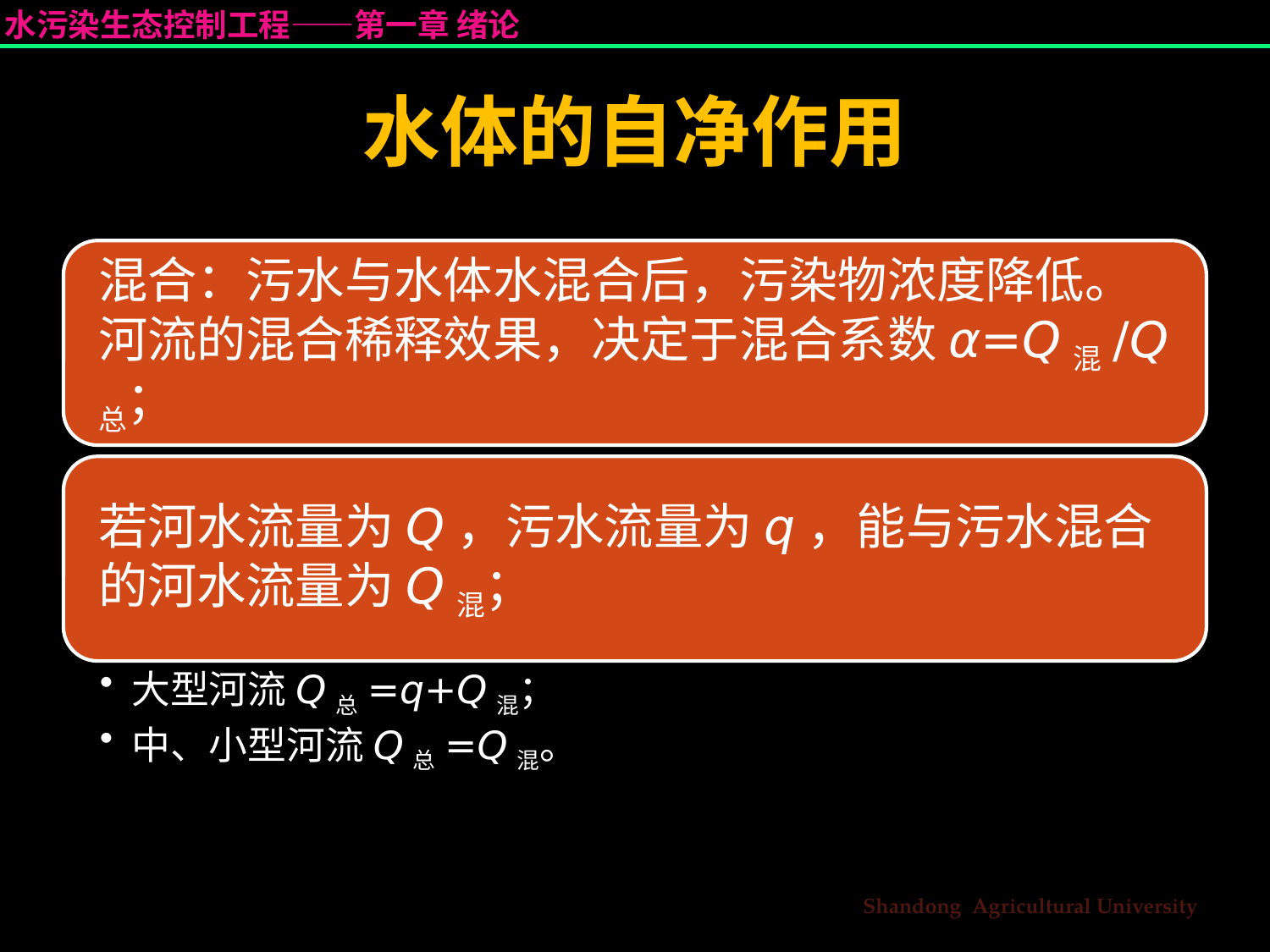

# 水体的自净作用
混合：污水与水体水混合后，污染物浓度降低。河流的混合稀释效果，决定于混合系数α=Q混/Q总；
若河水流量为Q，污水流量为q，能与污水混合的河水流量为Q混；
大型河流Q总=q+Q混；
中、小型河流Q总=Q混。